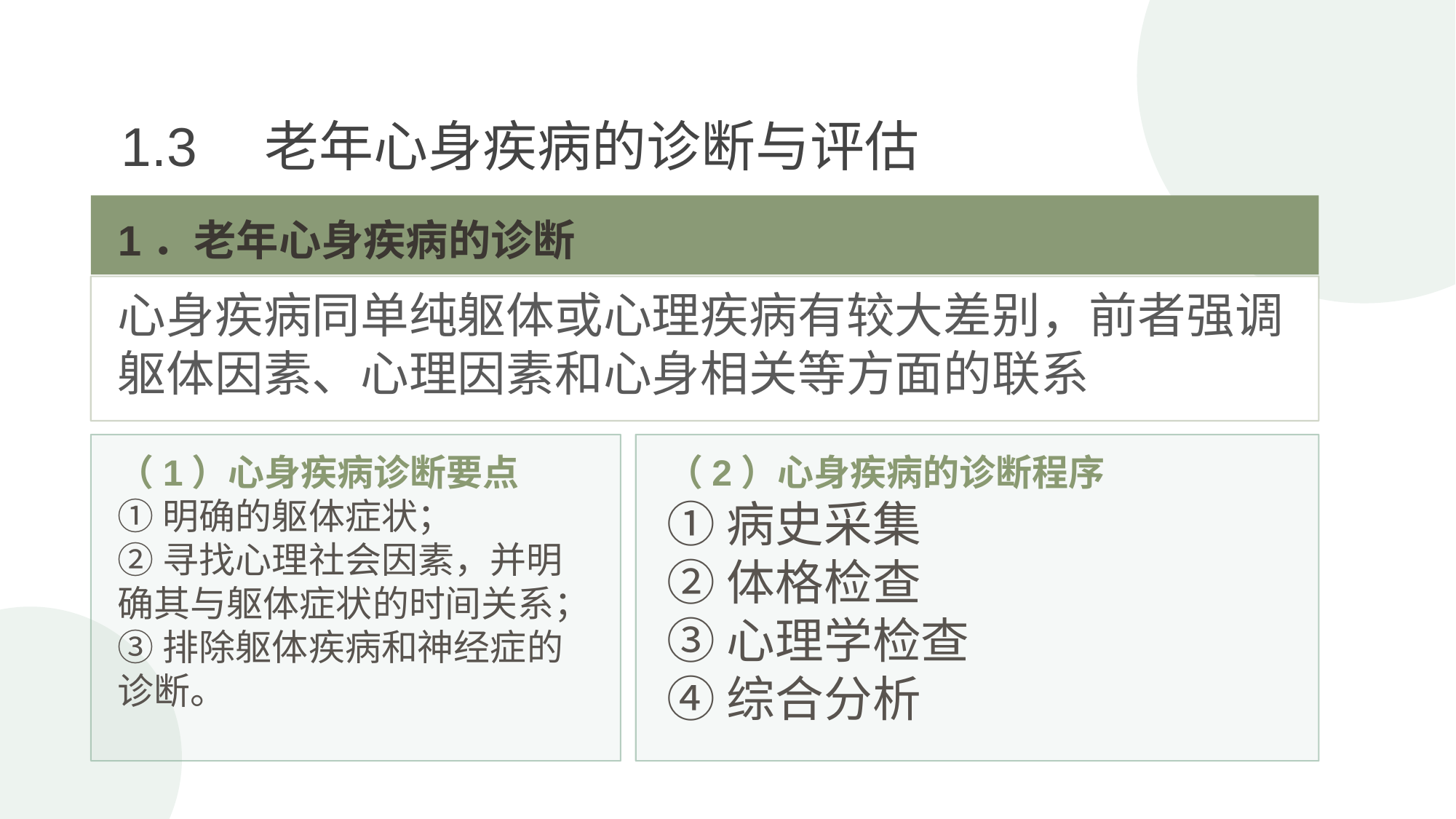

1.3　老年心身疾病的诊断与评估

1．老年心身疾病的诊断

心身疾病同单纯躯体或心理疾病有较大差别，前者强调躯体因素、心理因素和心身相关等方面的联系

（1）心身疾病诊断要点
①明确的躯体症状；
②寻找心理社会因素，并明确其与躯体症状的时间关系；
③排除躯体疾病和神经症的诊断。
（2）心身疾病的诊断程序
①病史采集
②体格检查
③心理学检查
④综合分析